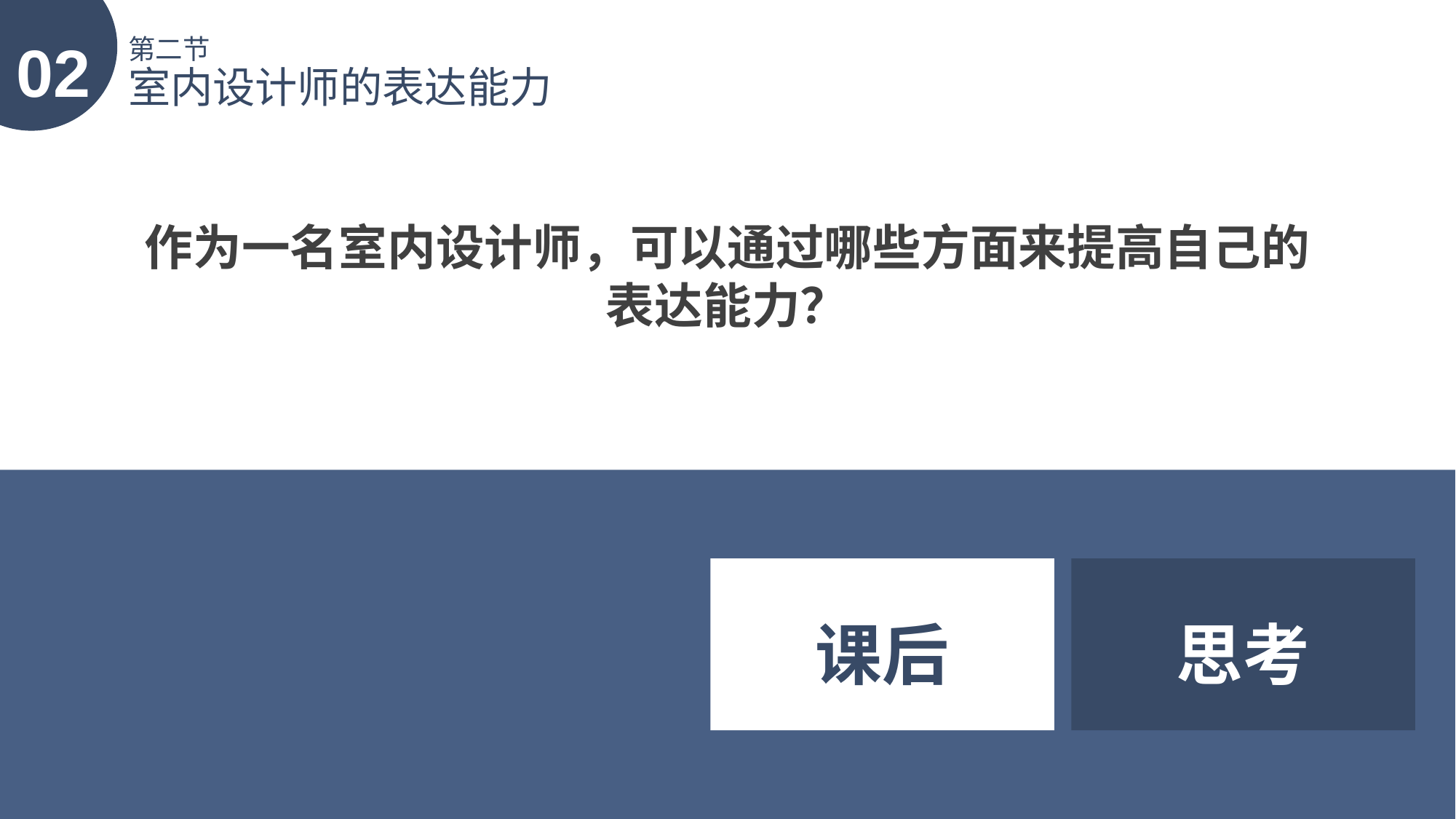

02
第二节
室内设计师的表达能力
作为一名室内设计师，可以通过哪些方面来提高自己的表达能力？

课后
思考